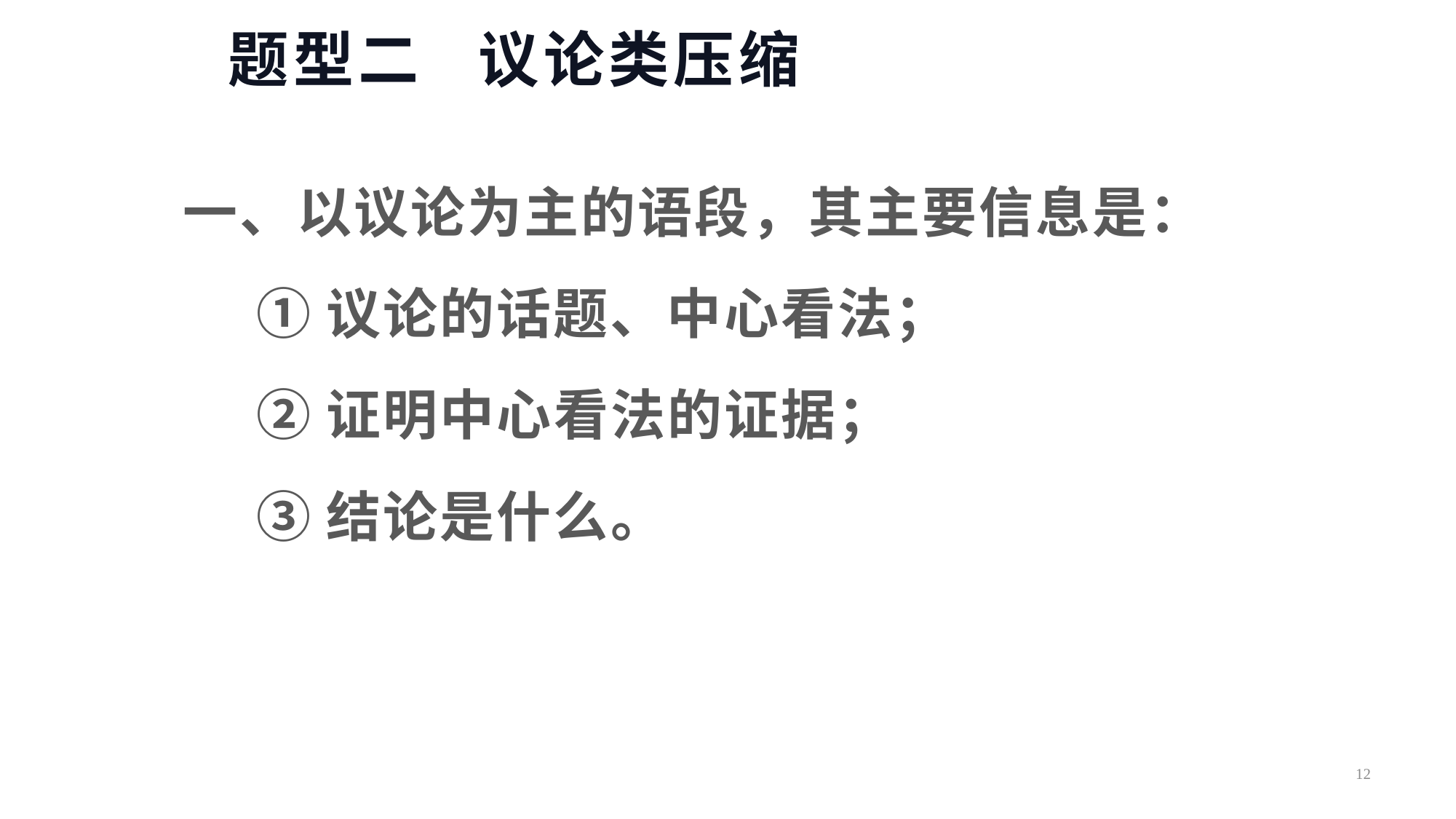

# 题型二   议论类压缩
一、以议论为主的语段，其主要信息是：
     ①议论的话题、中心看法；
     ②证明中心看法的证据；
     ③结论是什么。
12